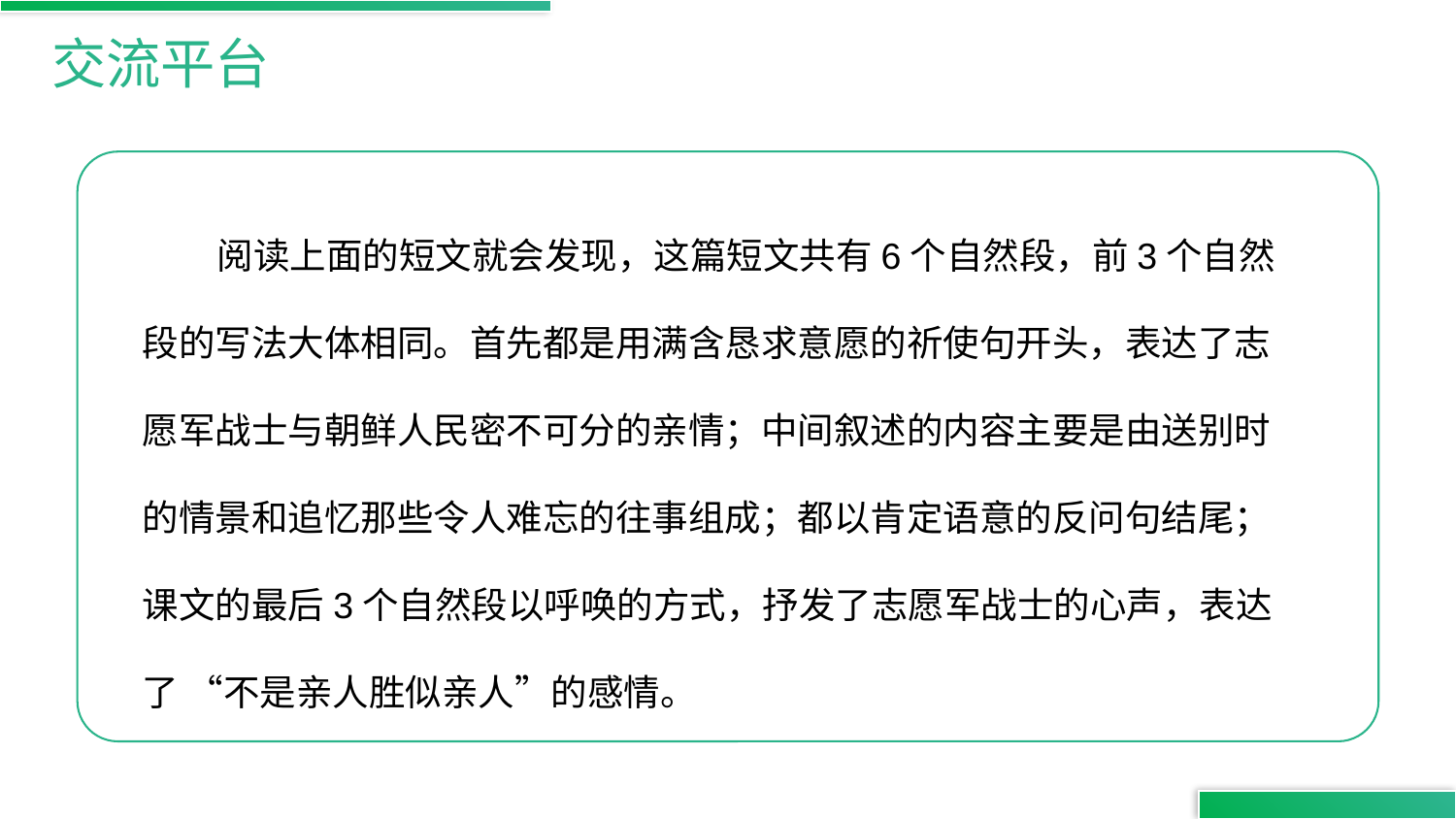

交流平台
        阅读上面的短文就会发现，这篇短文共有6个自然段，前3个自然段的写法大体相同。首先都是用满含恳求意愿的祈使句开头，表达了志愿军战士与朝鲜人民密不可分的亲情；中间叙述的内容主要是由送别时的情景和追忆那些令人难忘的往事组成；都以肯定语意的反问句结尾；课文的最后3个自然段以呼唤的方式，抒发了志愿军战士的心声，表达了 “不是亲人胜似亲人”的感情。